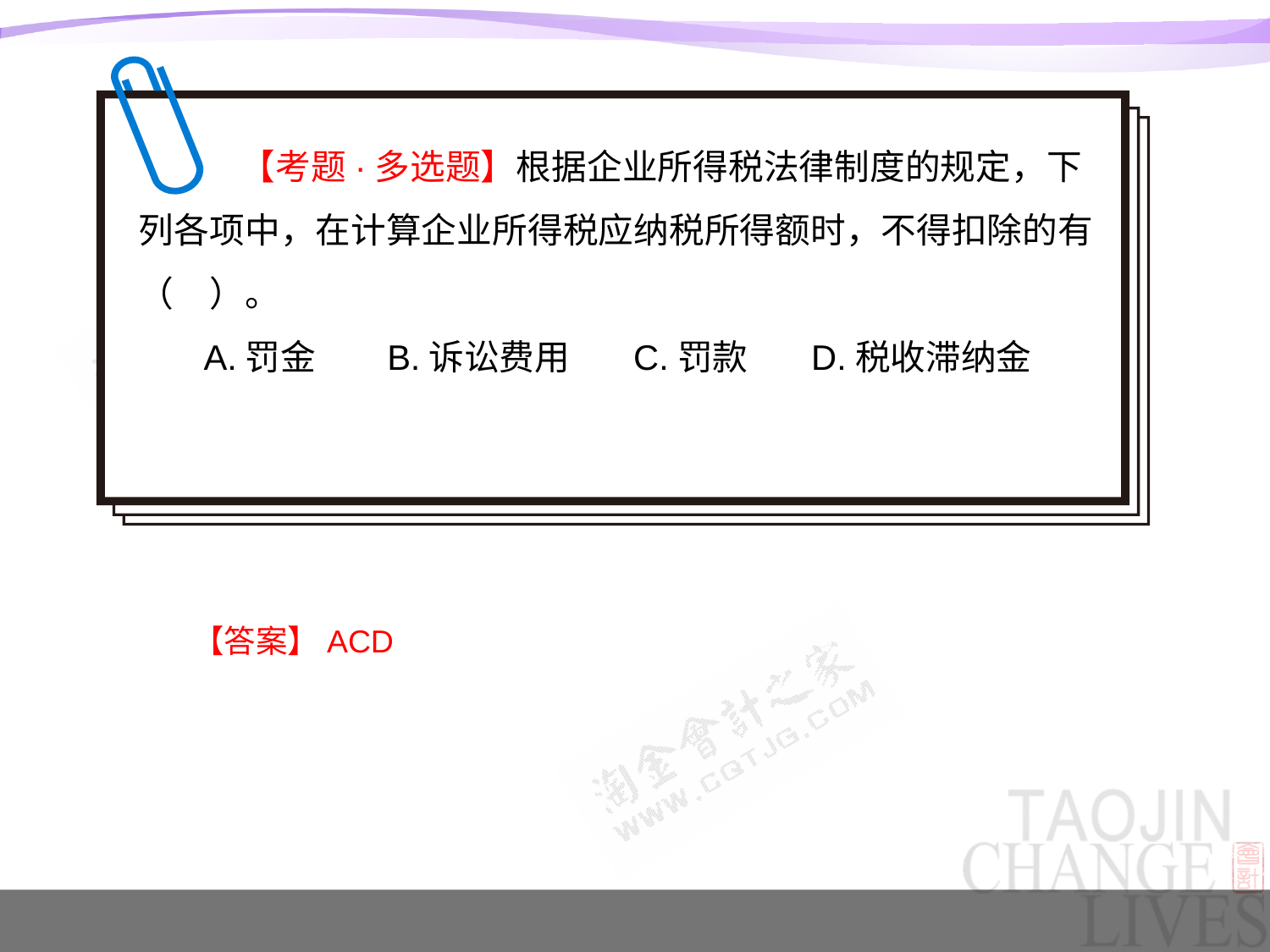

【考题·多选题】根据企业所得税法律制度的规定，下列各项中，在计算企业所得税应纳税所得额时，不得扣除的有（　）。
A.罚金        B.诉讼费用       C.罚款       D.税收滞纳金

【答案】ACD